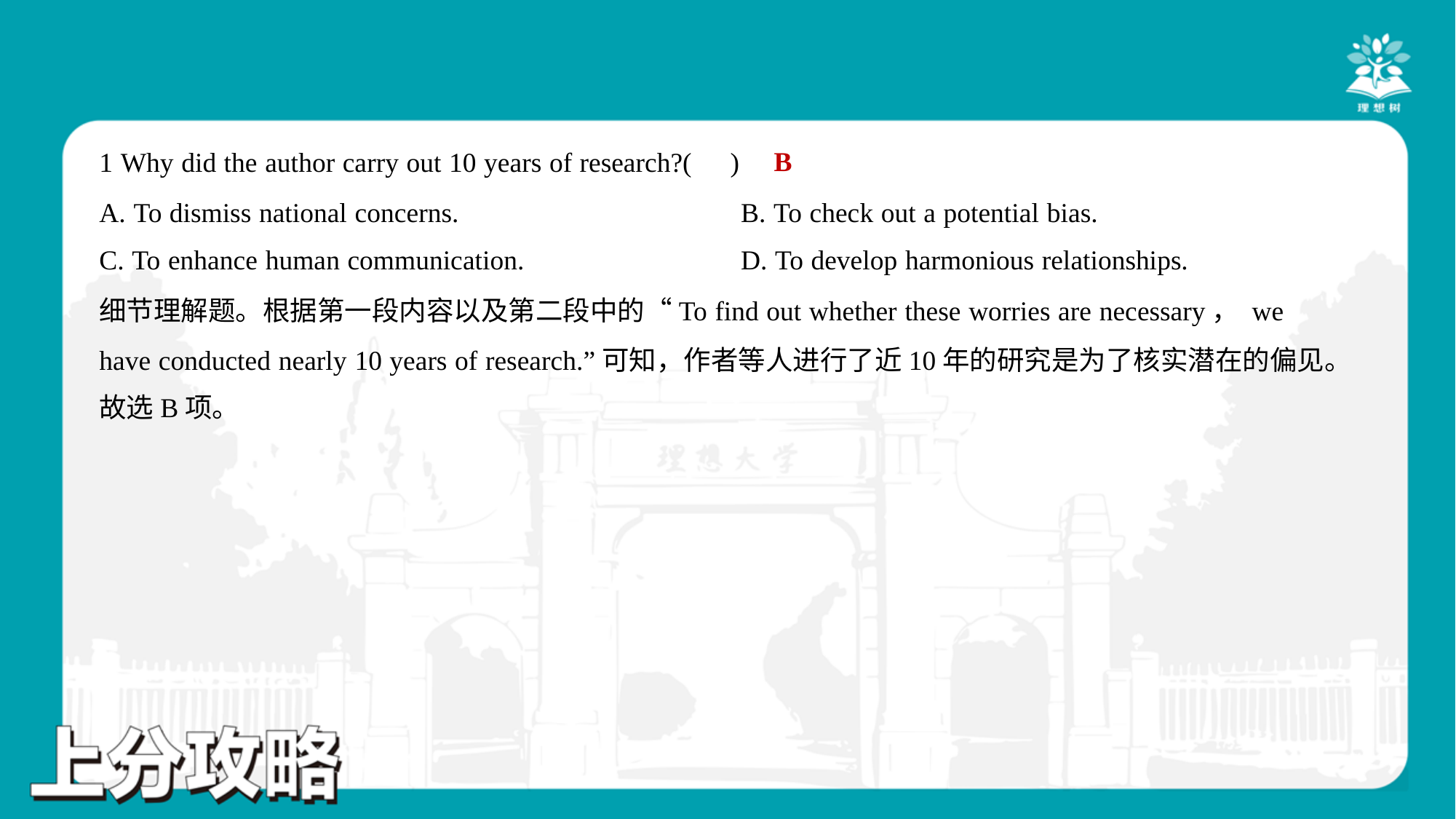

B
1 Why did the author carry out 10 years of research?(     )
A. To dismiss national concerns.	B. To check out a potential bias.
C. To enhance human communication.	D. To develop harmonious relationships.
细节理解题。根据第一段内容以及第二段中的“To find out whether these worries are necessary， we
have conducted nearly 10 years of research.”可知，作者等人进行了近10年的研究是为了核实潜在的偏见。
故选B项。